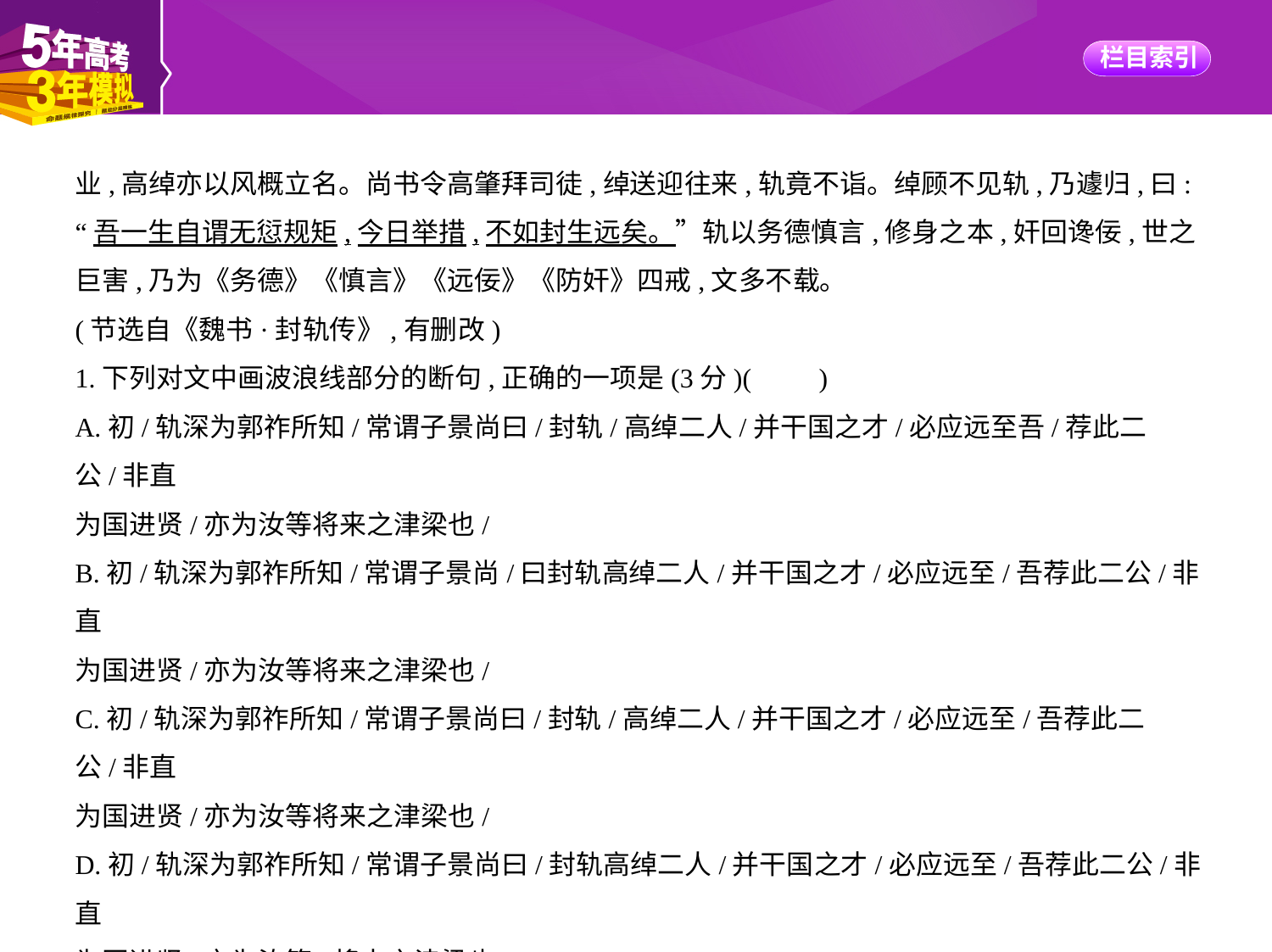

业,高绰亦以风概立名。尚书令高肇拜司徒,绰送迎往来,轨竟不诣。绰顾不见轨,乃遽归,曰:
“吾一生自谓无愆规矩,今日举措,不如封生远矣。”轨以务德慎言,修身之本,奸回谗佞,世之
巨害,乃为《务德》《慎言》《远佞》《防奸》四戒,文多不载。
(节选自《魏书·封轨传》,有删改)
1.下列对文中画波浪线部分的断句,正确的一项是(3分)(　　)
A.初/轨深为郭祚所知/常谓子景尚曰/封轨/高绰二人/并干国之才/必应远至吾/荐此二公/非直
为国进贤/亦为汝等将来之津梁也/
B.初/轨深为郭祚所知/常谓子景尚/曰封轨高绰二人/并干国之才/必应远至/吾荐此二公/非直
为国进贤/亦为汝等将来之津梁也/
C.初/轨深为郭祚所知/常谓子景尚曰/封轨/高绰二人/并干国之才/必应远至/吾荐此二公/非直
为国进贤/亦为汝等将来之津梁也/
D.初/轨深为郭祚所知/常谓子景尚曰/封轨高绰二人/并干国之才/必应远至/吾荐此二公/非直
为国进贤/亦为汝等/将来之津梁也/